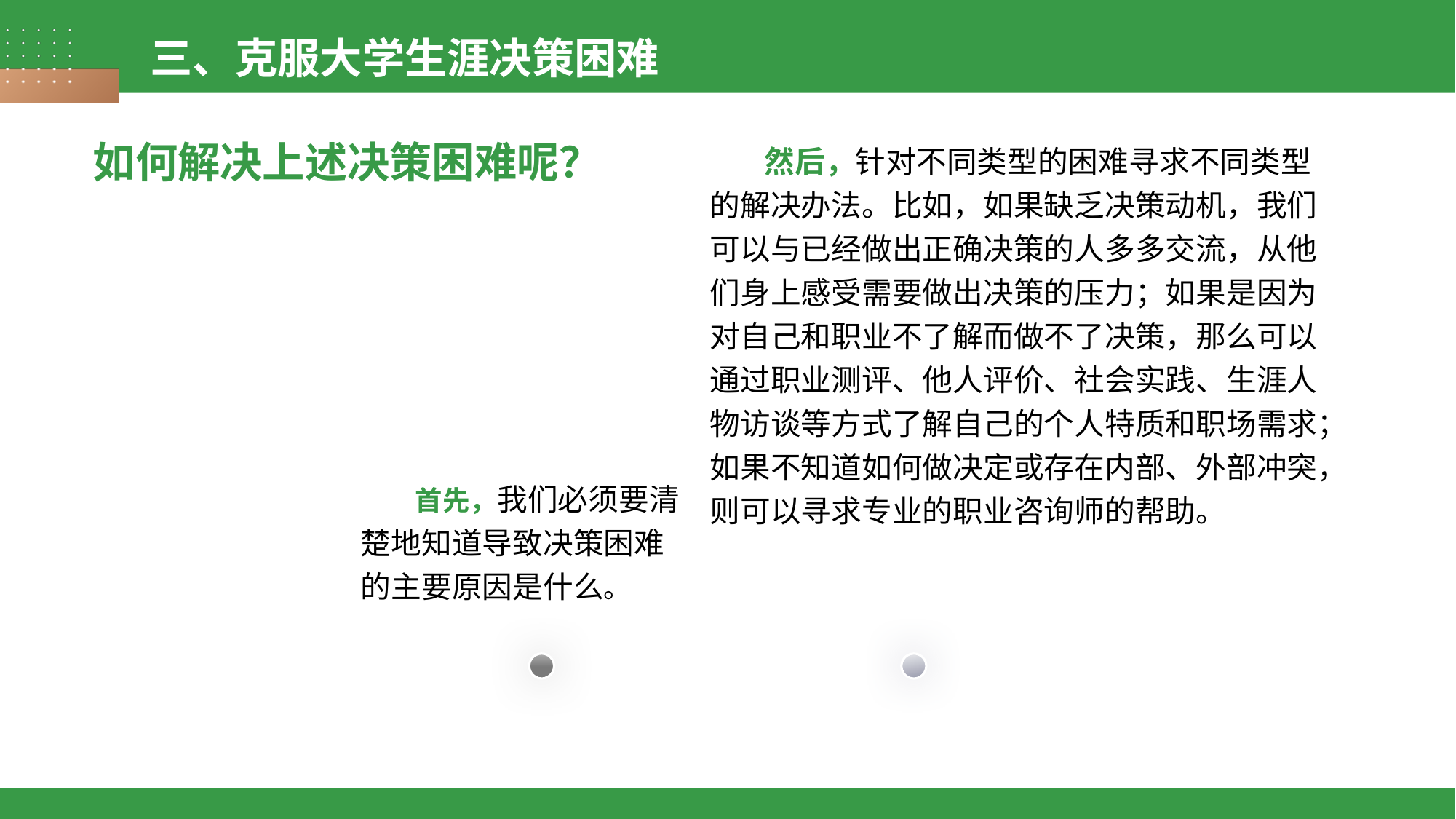

三、克服大学生涯决策困难
如何解决上述决策困难呢？
然后，针对不同类型的困难寻求不同类型的解决办法。比如，如果缺乏决策动机，我们可以与已经做出正确决策的人多多交流，从他们身上感受需要做出决策的压力；如果是因为对自己和职业不了解而做不了决策，那么可以通过职业测评、他人评价、社会实践、生涯人物访谈等方式了解自己的个人特质和职场需求；如果不知道如何做决定或存在内部、外部冲突，则可以寻求专业的职业咨询师的帮助。

首先，我们必须要清楚地知道导致决策困难的主要原因是什么。